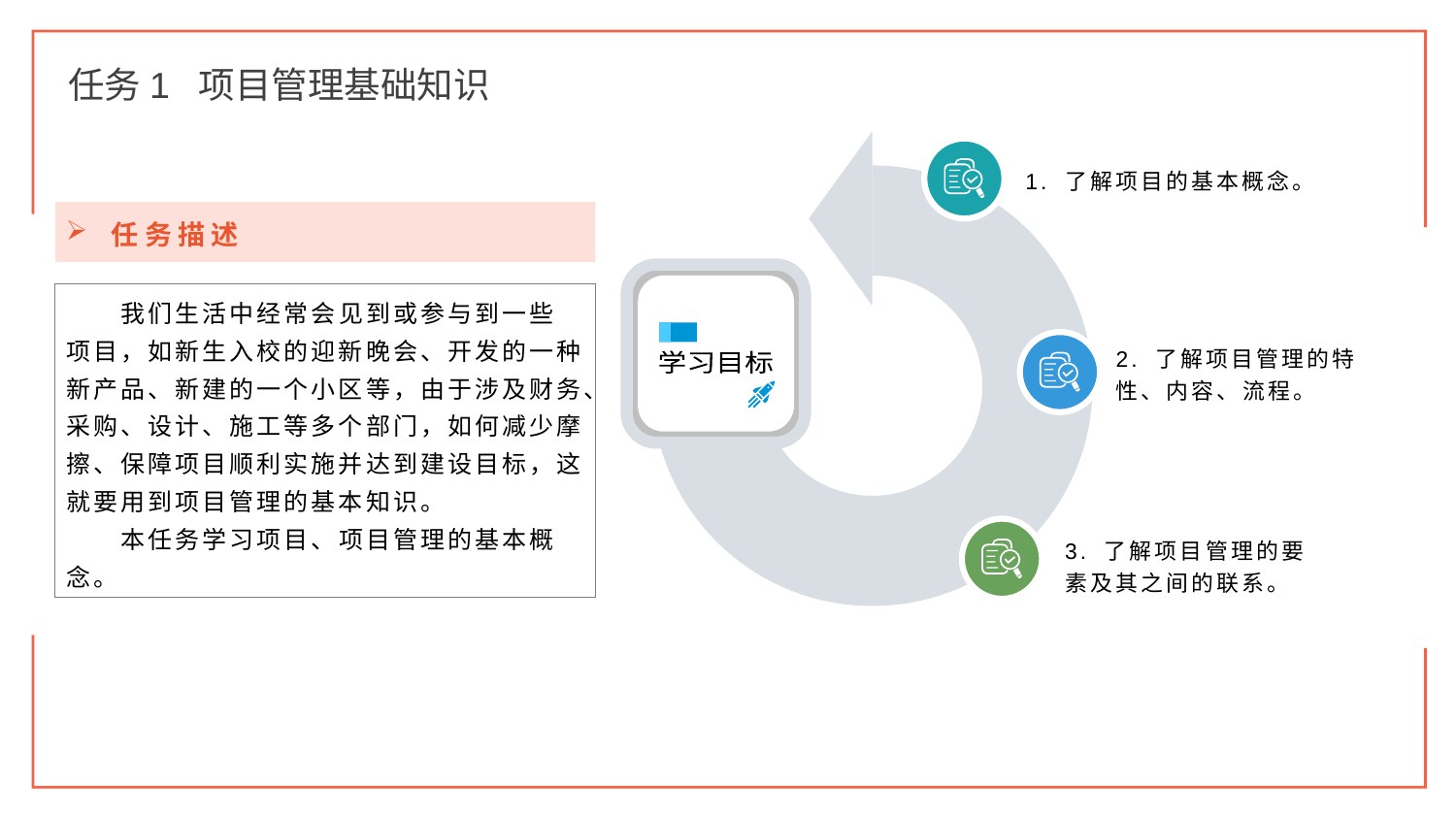

任务1  项目管理基础知识
1. 了解项目的基本概念。

2. 了解项目管理的特性、内容、流程。

学习目标

3. 了解项目管理的要素及其之间的联系。

任务描述
我们生活中经常会见到或参与到一些项目，如新生入校的迎新晚会、开发的一种新产品、新建的一个小区等，由于涉及财务、采购、设计、施工等多个部门，如何减少摩擦、保障项目顺利实施并达到建设目标，这就要用到项目管理的基本知识。
本任务学习项目、项目管理的基本概念。